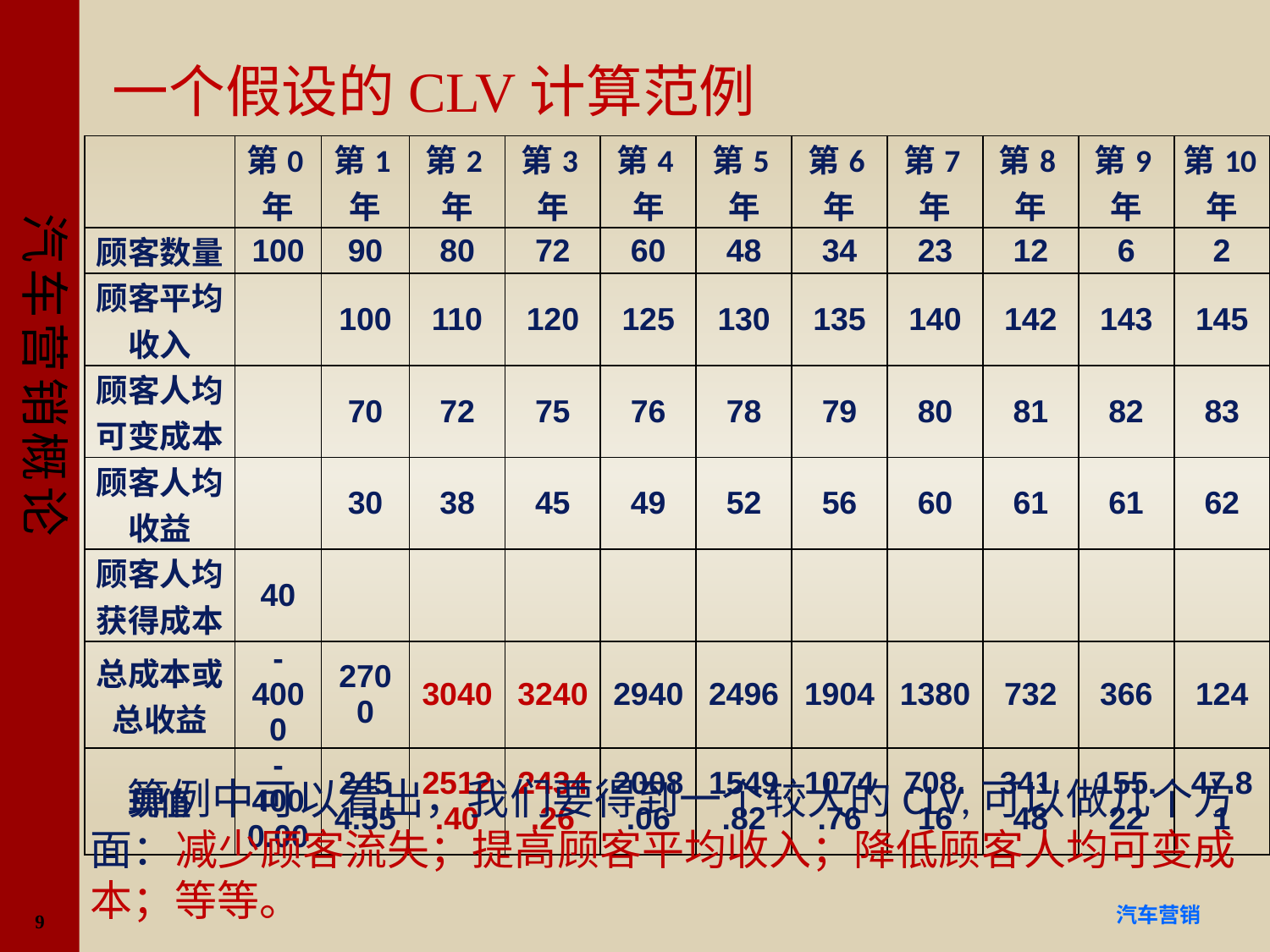

# 一个假设的CLV计算范例
|  | 第0年 | 第1年 | 第2年 | 第3年 | 第4年 | 第5年 | 第6年 | 第7年 | 第8年 | 第9年 | 第10年 |
| --- | --- | --- | --- | --- | --- | --- | --- | --- | --- | --- | --- |
| 顾客数量 | 100 | 90 | 80 | 72 | 60 | 48 | 34 | 23 | 12 | 6 | 2 |
| 顾客平均收入 |  | 100 | 110 | 120 | 125 | 130 | 135 | 140 | 142 | 143 | 145 |
| 顾客人均可变成本 |  | 70 | 72 | 75 | 76 | 78 | 79 | 80 | 81 | 82 | 83 |
| 顾客人均收益 |  | 30 | 38 | 45 | 49 | 52 | 56 | 60 | 61 | 61 | 62 |
| 顾客人均获得成本 | 40 |  |  |  |  |  |  |  |  |  |  |
| 总成本或总收益 | -4000 | 2700 | 3040 | 3240 | 2940 | 2496 | 1904 | 1380 | 732 | 366 | 124 |
| 现值 | -4000.00 | 2454.55 | 2512.40 | 2434.26 | 2008.06 | 1549.82 | 1074.76 | 708.16 | 341.48 | 155.22 | 47.81 |
算例中可以看出，我们要得到一个较大的CLV,可以做几个方面：减少顾客流失；提高顾客平均收入；降低顾客人均可变成本；等等。
9